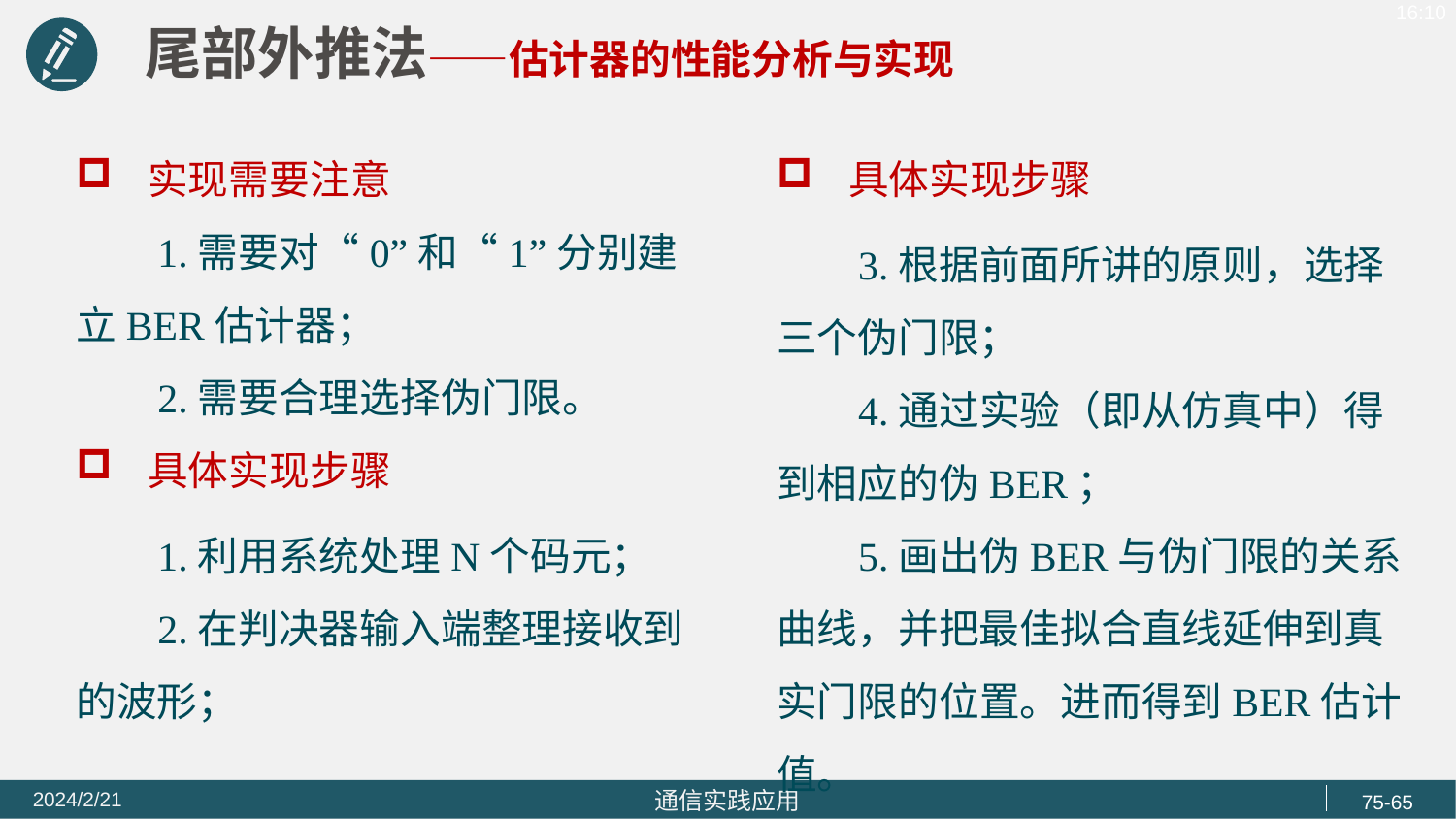

尾部外推法——估计器的性能分析与实现

实现需要注意
        1.需要对“0”和“1”分别建立BER估计器；
        2.需要合理选择伪门限。
具体实现步骤
        1.利用系统处理N个码元；
        2.在判决器输入端整理接收到的波形；

具体实现步骤
        3.根据前面所讲的原则，选择三个伪门限；
        4.通过实验（即从仿真中）得到相应的伪BER；
        5.画出伪BER与伪门限的关系曲线，并把最佳拟合直线延伸到真实门限的位置。进而得到BER估计值。